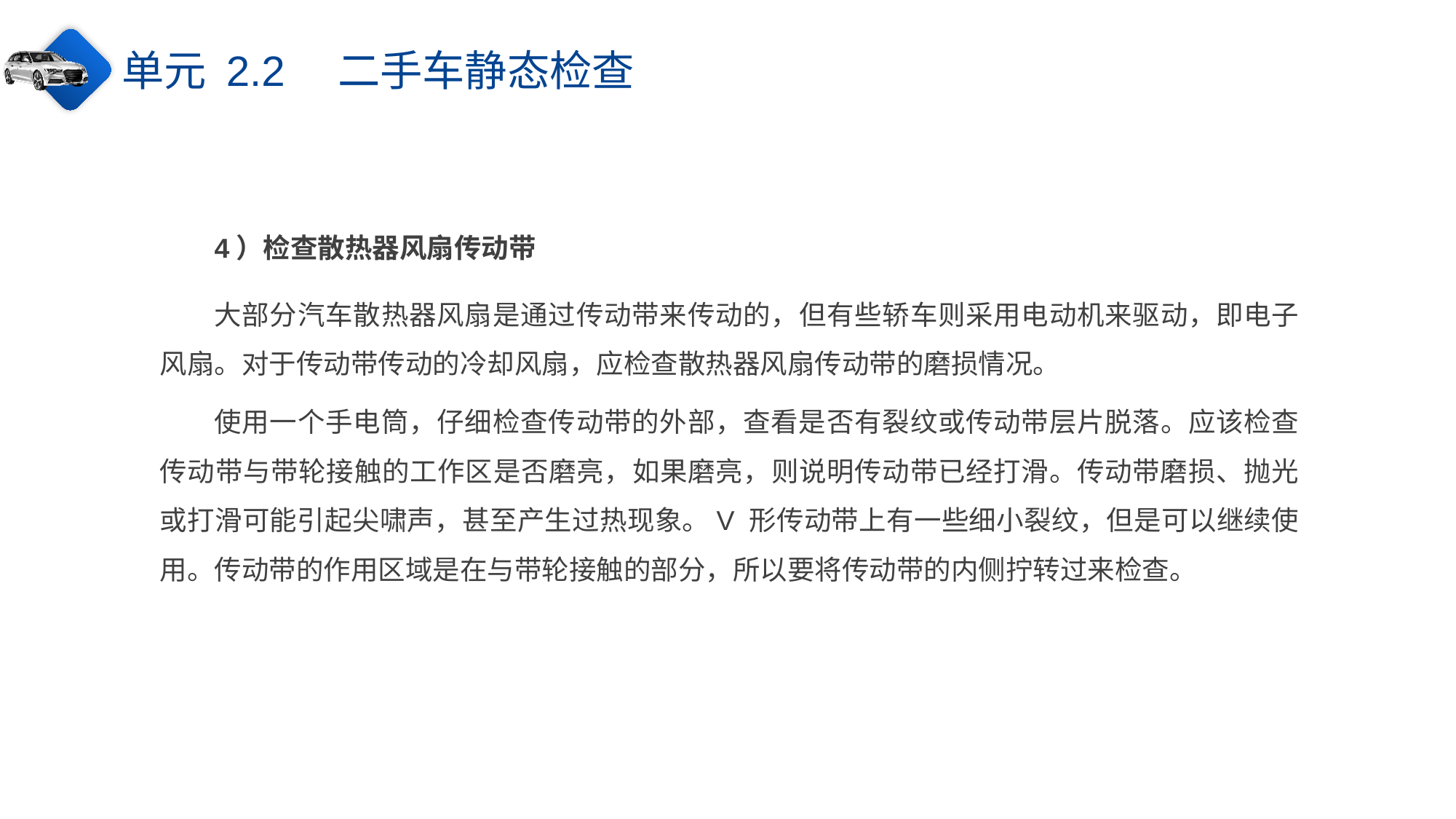

单元 2.2　二手车静态检查
4）检查散热器风扇传动带
大部分汽车散热器风扇是通过传动带来传动的，但有些轿车则采用电动机来驱动，即电子风扇。对于传动带传动的冷却风扇，应检查散热器风扇传动带的磨损情况。
使用一个手电筒，仔细检查传动带的外部，查看是否有裂纹或传动带层片脱落。应该检查传动带与带轮接触的工作区是否磨亮，如果磨亮，则说明传动带已经打滑。传动带磨损、抛光或打滑可能引起尖啸声，甚至产生过热现象。V 形传动带上有一些细小裂纹，但是可以继续使用。传动带的作用区域是在与带轮接触的部分，所以要将传动带的内侧拧转过来检查。